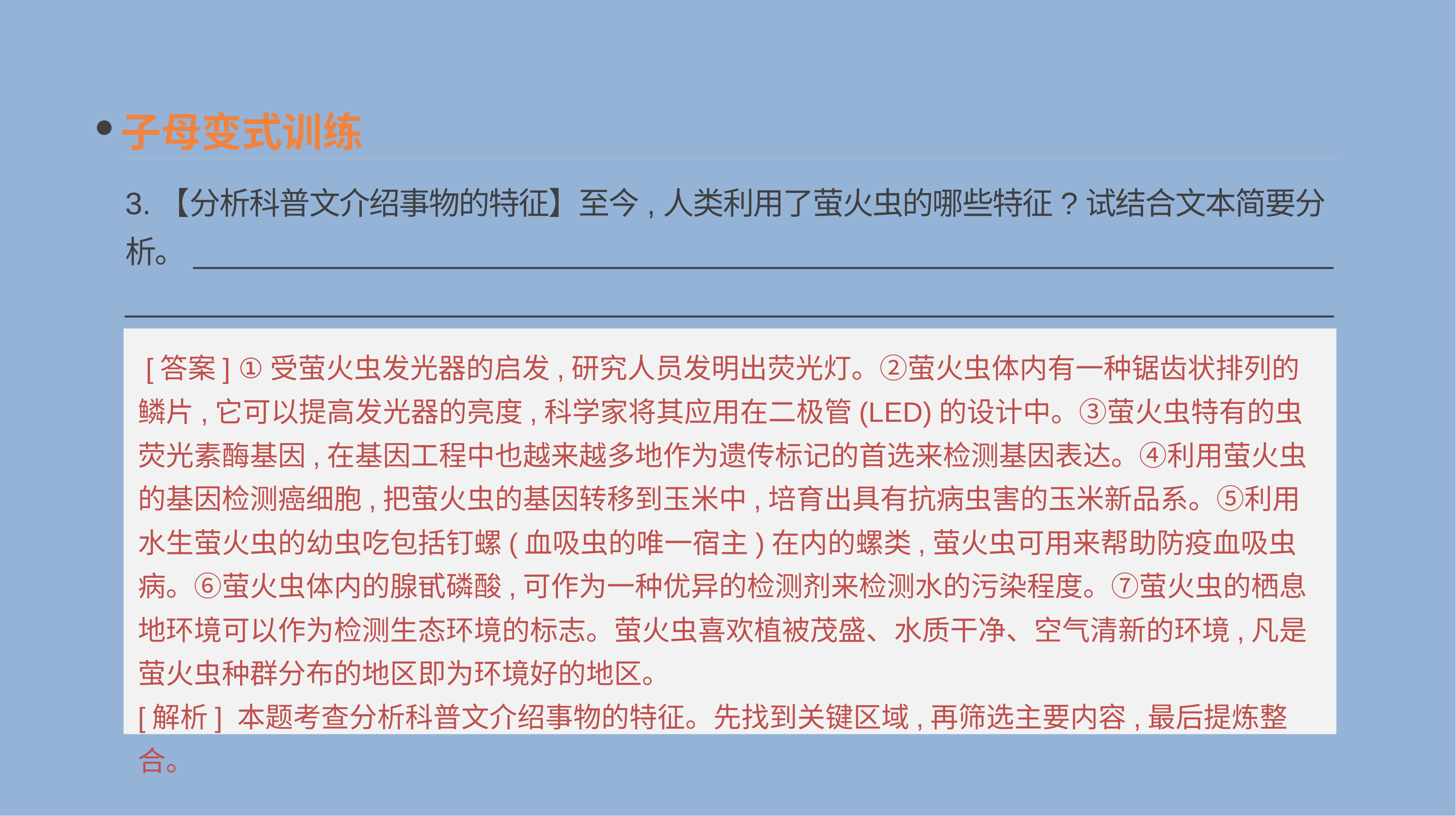

子母变式训练

3.【分析科普文介绍事物的特征】至今,人类利用了萤火虫的哪些特征?试结合文本简要分析。______________________________________________________________________________________________________________________________________________________________________________

 [答案] ①受萤火虫发光器的启发,研究人员发明出荧光灯。②萤火虫体内有一种锯齿状排列的鳞片,它可以提高发光器的亮度,科学家将其应用在二极管(LED)的设计中。③萤火虫特有的虫荧光素酶基因,在基因工程中也越来越多地作为遗传标记的首选来检测基因表达。④利用萤火虫的基因检测癌细胞,把萤火虫的基因转移到玉米中,培育出具有抗病虫害的玉米新品系。⑤利用水生萤火虫的幼虫吃包括钉螺(血吸虫的唯一宿主)在内的螺类,萤火虫可用来帮助防疫血吸虫病。⑥萤火虫体内的腺甙磷酸,可作为一种优异的检测剂来检测水的污染程度。⑦萤火虫的栖息地环境可以作为检测生态环境的标志。萤火虫喜欢植被茂盛、水质干净、空气清新的环境,凡是萤火虫种群分布的地区即为环境好的地区。
[解析] 本题考查分析科普文介绍事物的特征。先找到关键区域,再筛选主要内容,最后提炼整合。